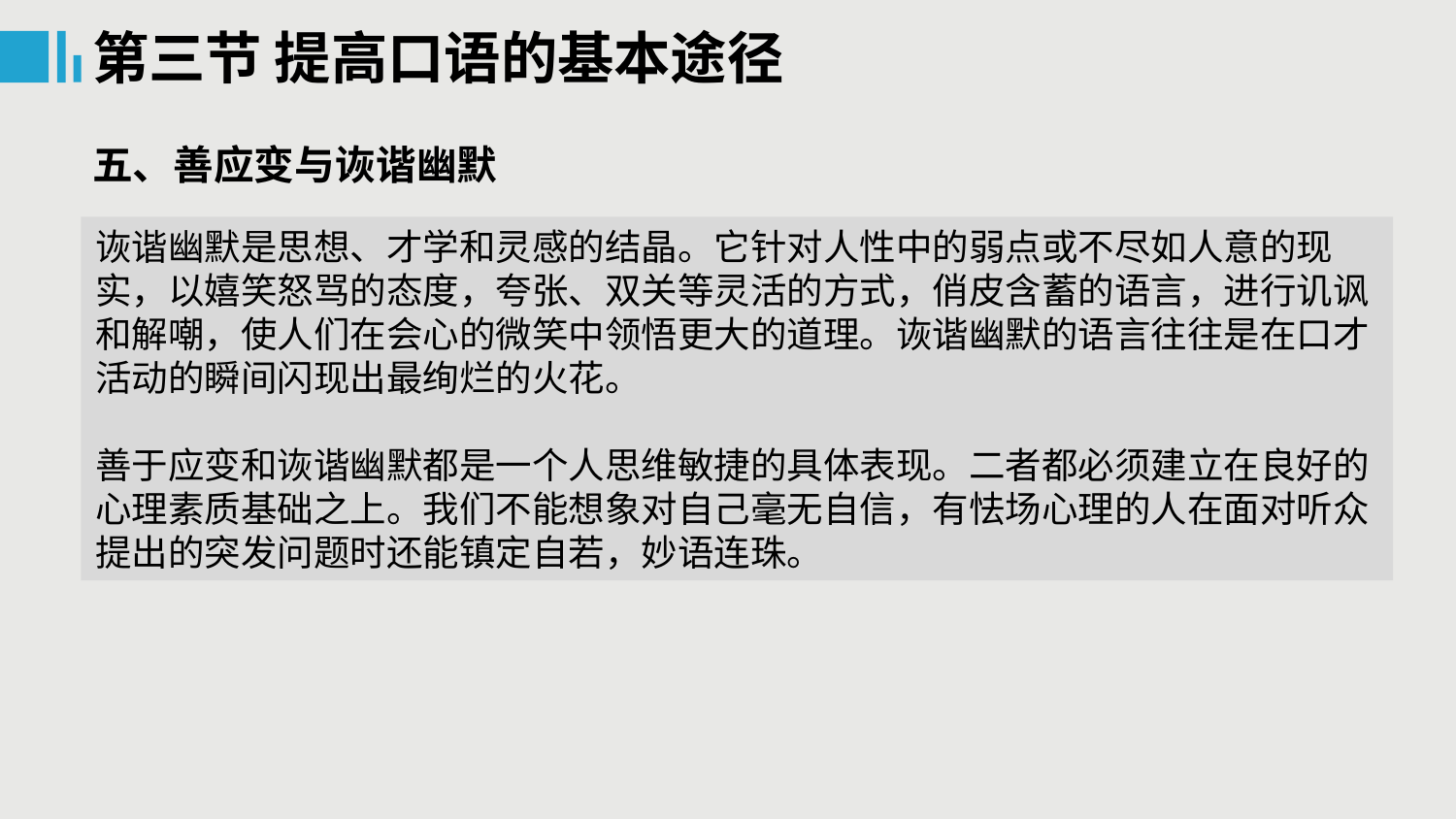

第三节 提高口语的基本途径

五、善应变与诙谐幽默
诙谐幽默是思想、才学和灵感的结晶。它针对人性中的弱点或不尽如人意的现实，以嬉笑怒骂的态度，夸张、双关等灵活的方式，俏皮含蓄的语言，进行讥讽和解嘲，使人们在会心的微笑中领悟更大的道理。诙谐幽默的语言往往是在口才活动的瞬间闪现出最绚烂的火花。

善于应变和诙谐幽默都是一个人思维敏捷的具体表现。二者都必须建立在良好的心理素质基础之上。我们不能想象对自己毫无自信，有怯场心理的人在面对听众提出的突发问题时还能镇定自若，妙语连珠。